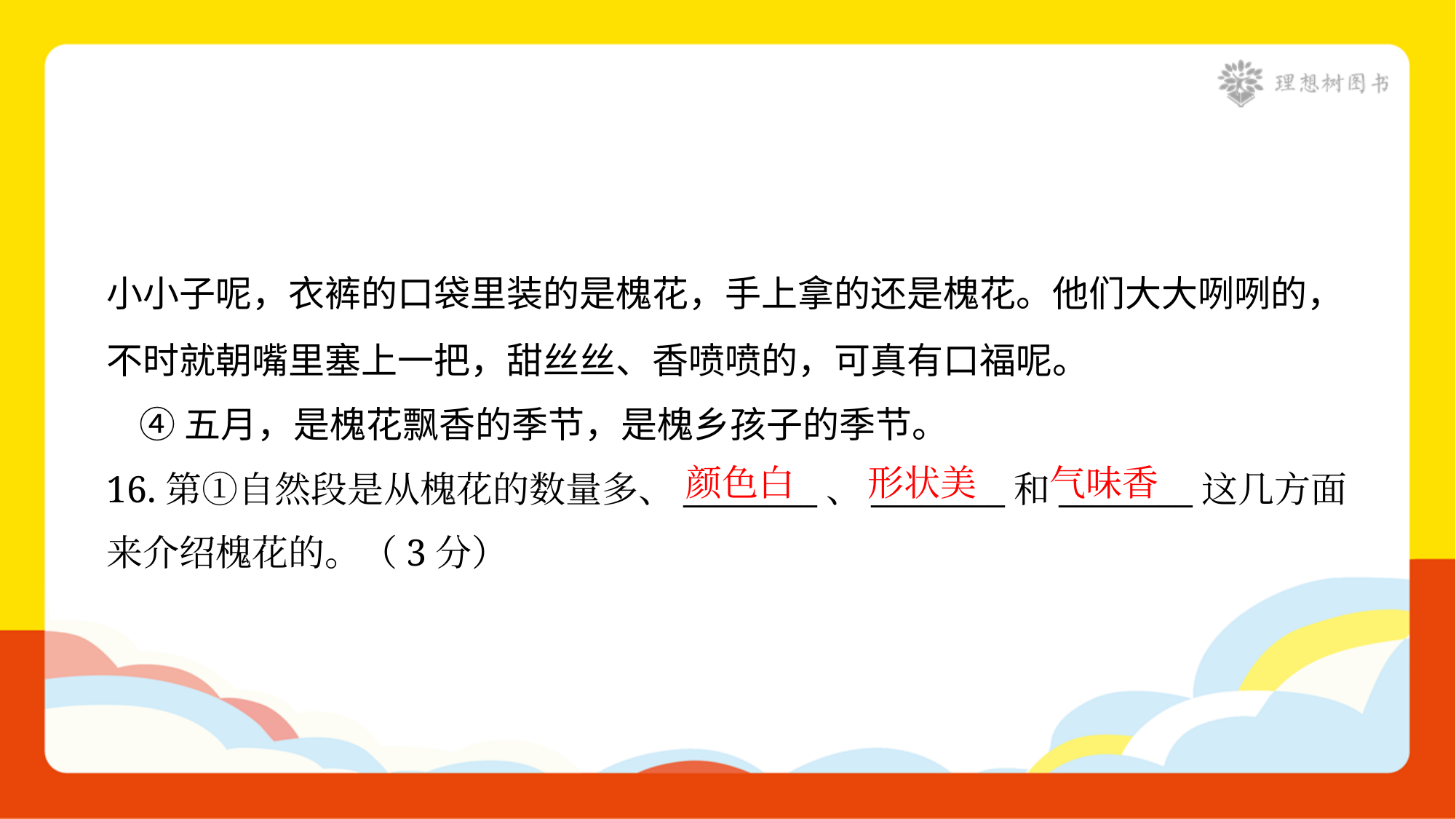

小小子呢，衣裤的口袋里装的是槐花，手上拿的还是槐花。他们大大咧咧的，
不时就朝嘴里塞上一把，甜丝丝、香喷喷的，可真有口福呢。
    ④五月，是槐花飘香的季节，是槐乡孩子的季节。
颜色白
形状美
气味香
16.第①自然段是从槐花的数量多、________、________和________这几方面
来介绍槐花的。（3分）